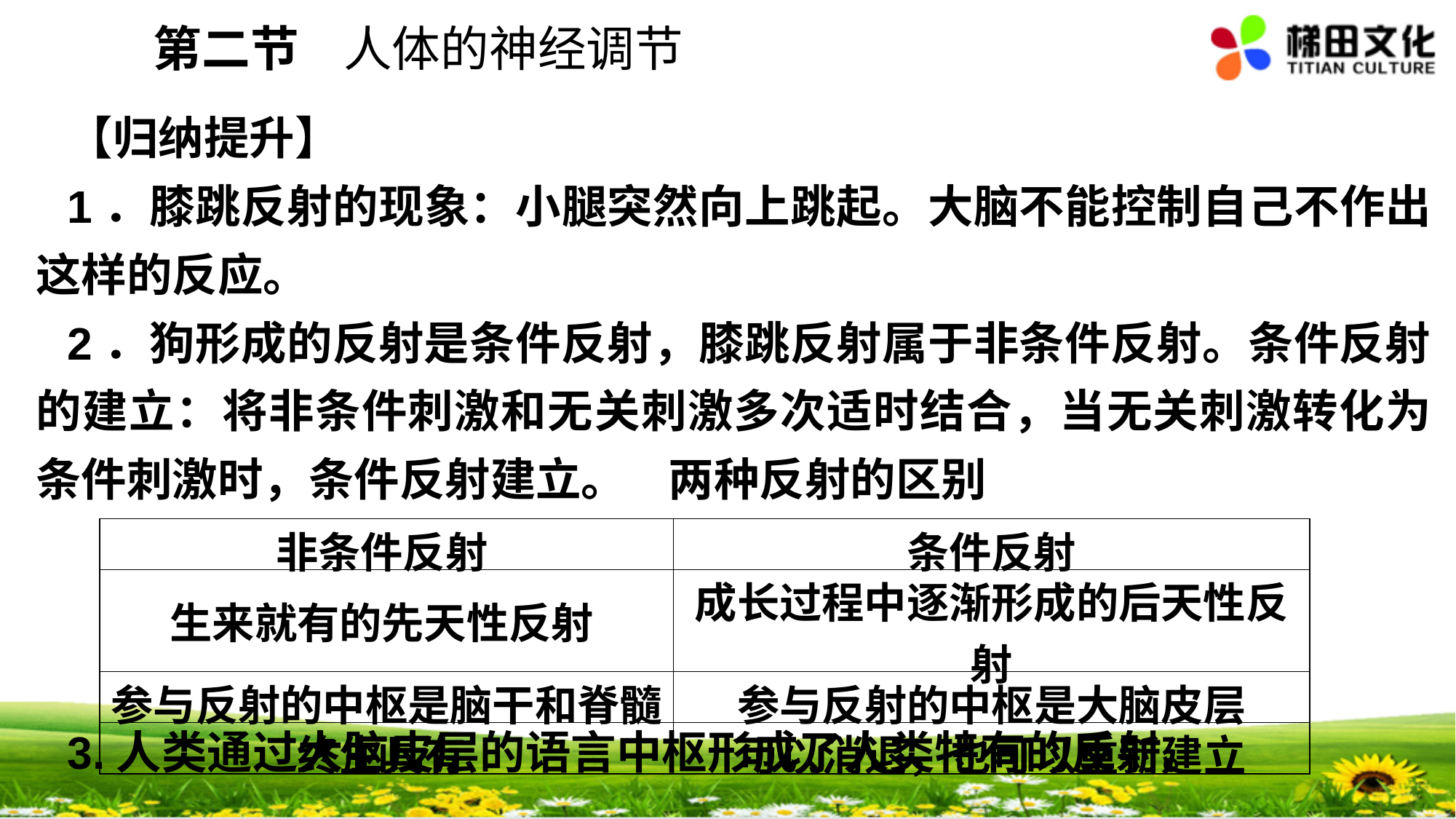

第二节    人体的神经调节
【归纳提升】
1．膝跳反射的现象：小腿突然向上跳起。大脑不能控制自己不作出这样的反应。
2．狗形成的反射是条件反射，膝跳反射属于非条件反射。条件反射的建立：将非条件刺激和无关刺激多次适时结合，当无关刺激转化为条件刺激时，条件反射建立。    两种反射的区别

3.人类通过大脑皮层的语言中枢形成了人类特有的反射。
| 非条件反射 | 条件反射 |
| --- | --- |
| 生来就有的先天性反射 | 成长过程中逐渐形成的后天性反射 |
| 参与反射的中枢是脑干和脊髓 | 参与反射的中枢是大脑皮层 |
| 终生具有 | 可以消退，也可以重新建立 |